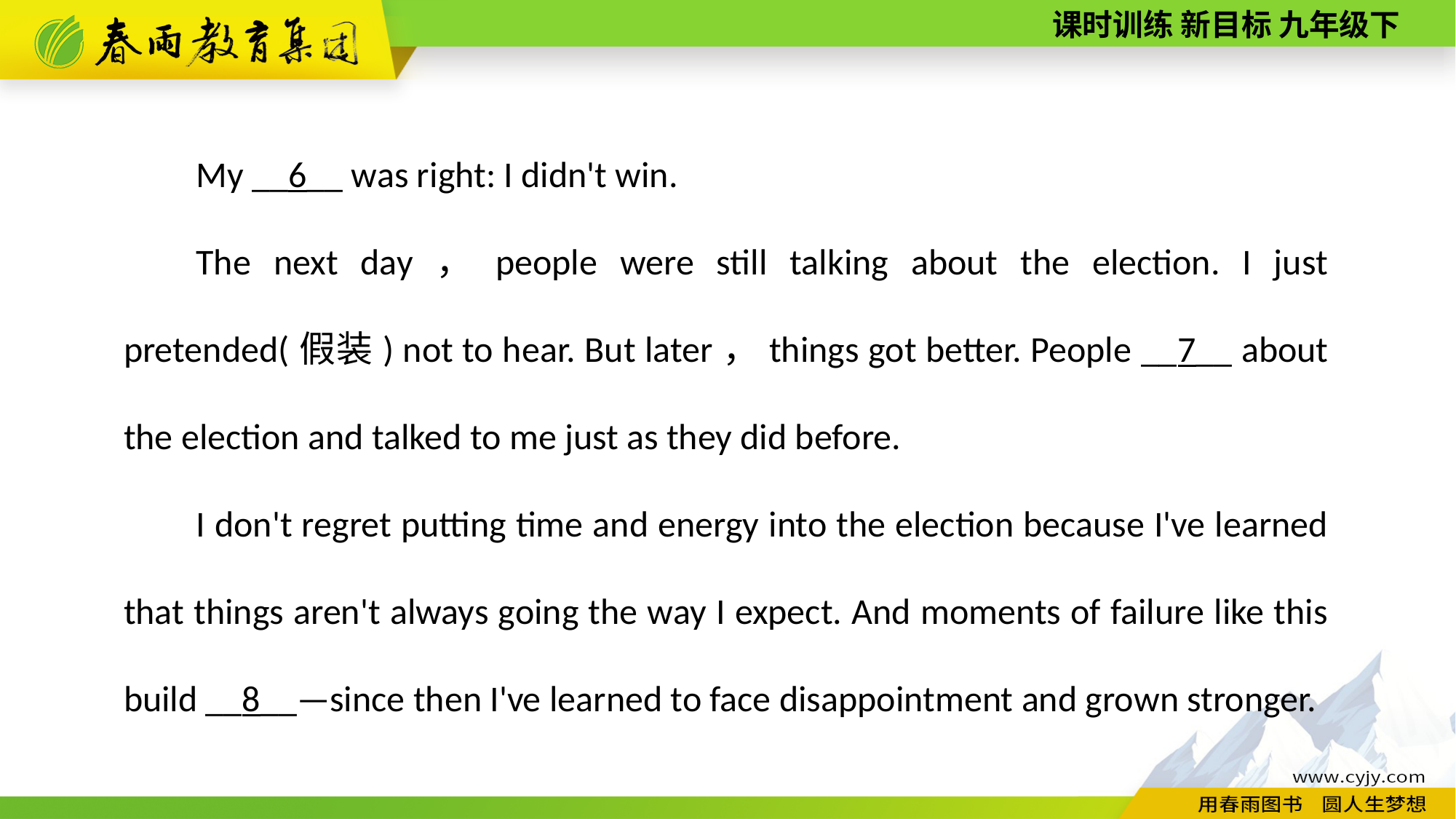

My __6__ was right: I didn't win.
The next day，people were still talking about the election. I just pretended(假装) not to hear. But later，things got better. People __7__ about the election and talked to me just as they did before.
I don't regret putting time and energy into the election because I've learned that things aren't always going the way I expect. And moments of failure like this build __8__—since then I've learned to face disappointment and grown stronger.